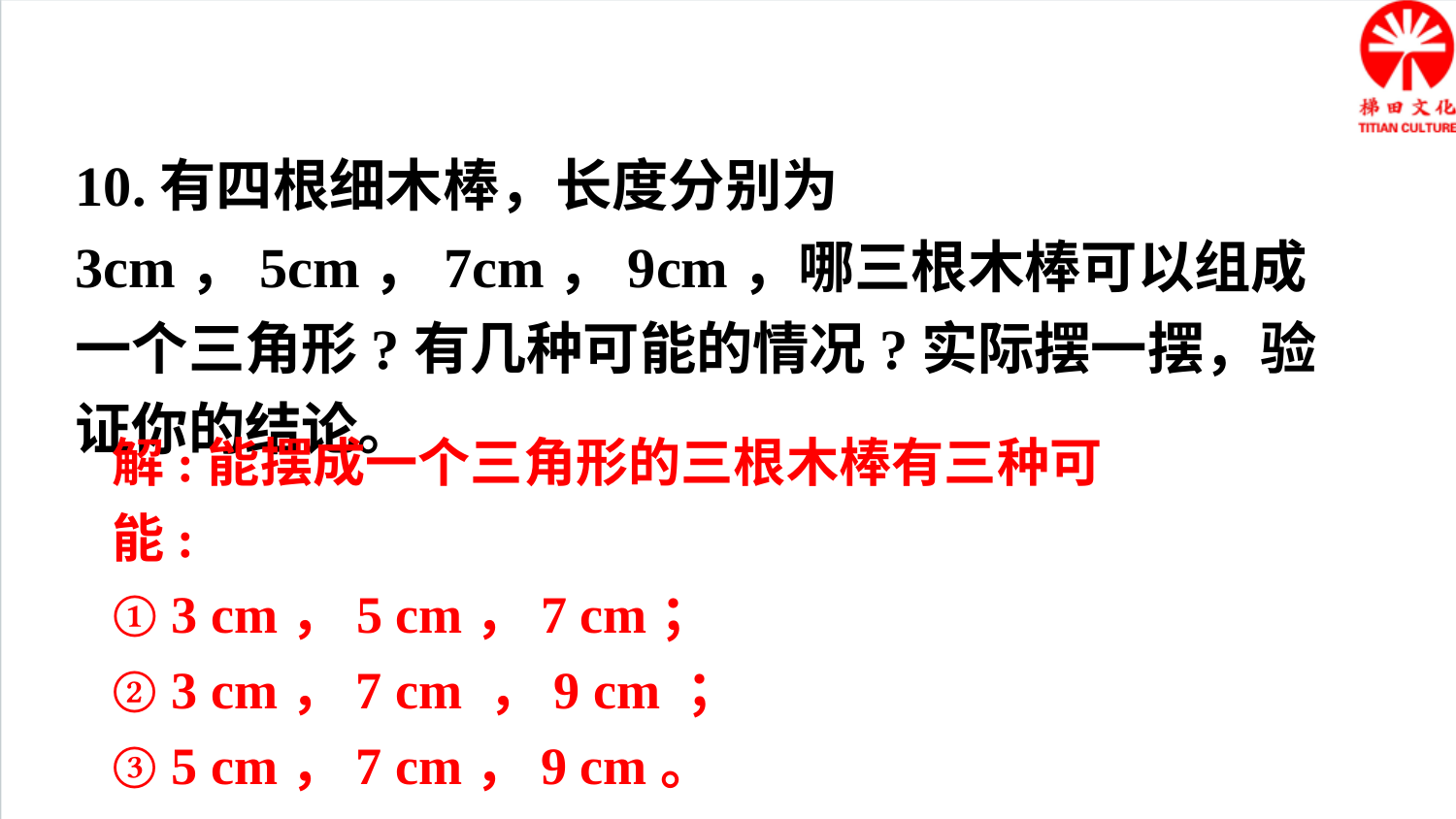

10.有四根细木棒，长度分别为3cm，5cm，7cm，9cm，哪三根木棒可以组成一个三角形?有几种可能的情况?实际摆一摆，验证你的结论。
解:能摆成一个三角形的三根木棒有三种可能:
① 3 cm，5 cm，7 cm；
② 3 cm，7 cm ，9 cm ；
③ 5 cm，7 cm，9 cm。